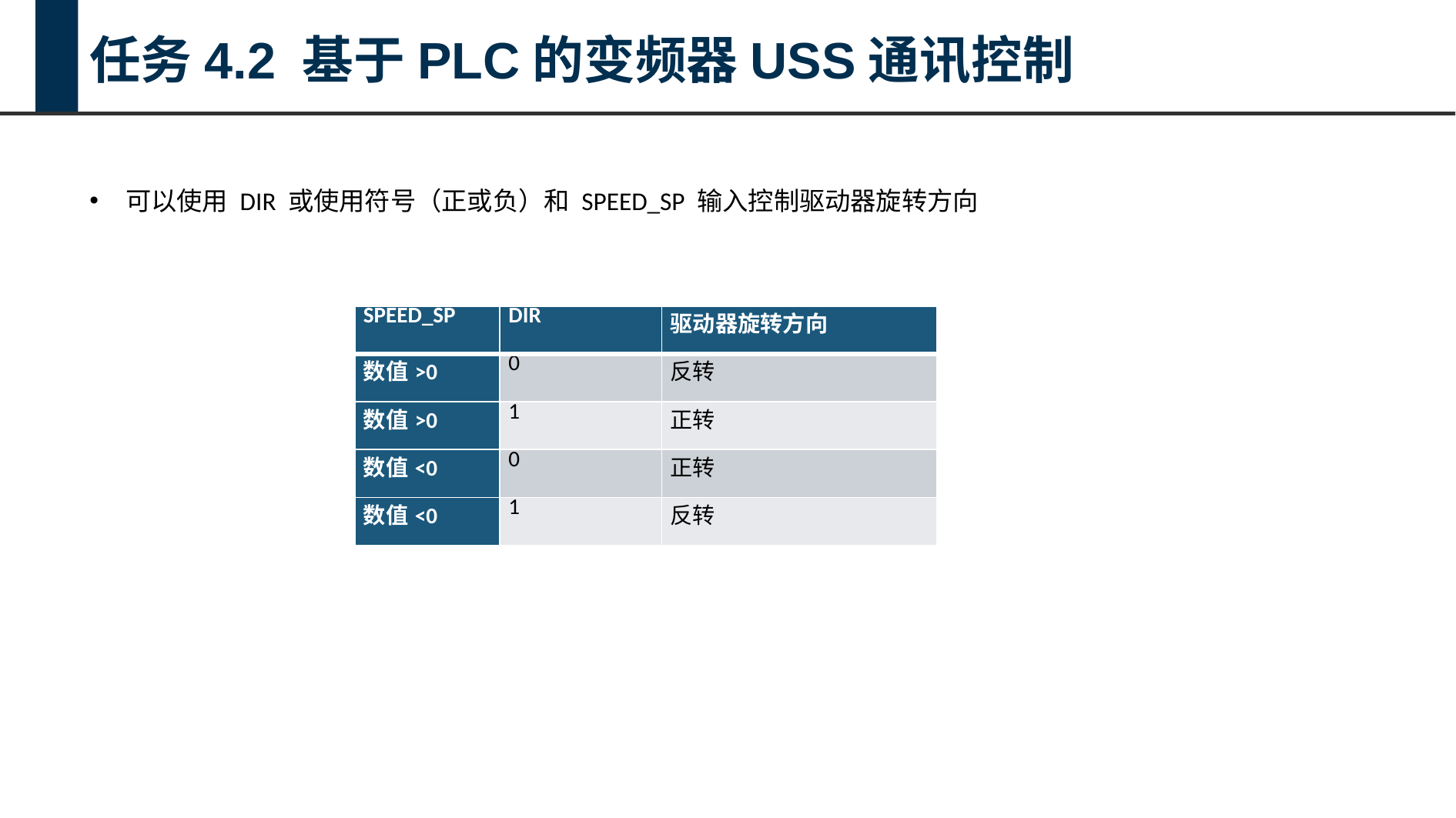

任务4.2 基于PLC的变频器USS通讯控制
可以使用 DIR 或使用符号（正或负）和 SPEED_SP 输入控制驱动器旋转方向
| SPEED\_SP | DIR | 驱动器旋转方向 |
| --- | --- | --- |
| 数值>0 | 0 | 反转 |
| 数值>0 | 1 | 正转 |
| 数值<0 | 0 | 正转 |
| 数值<0 | 1 | 反转 |